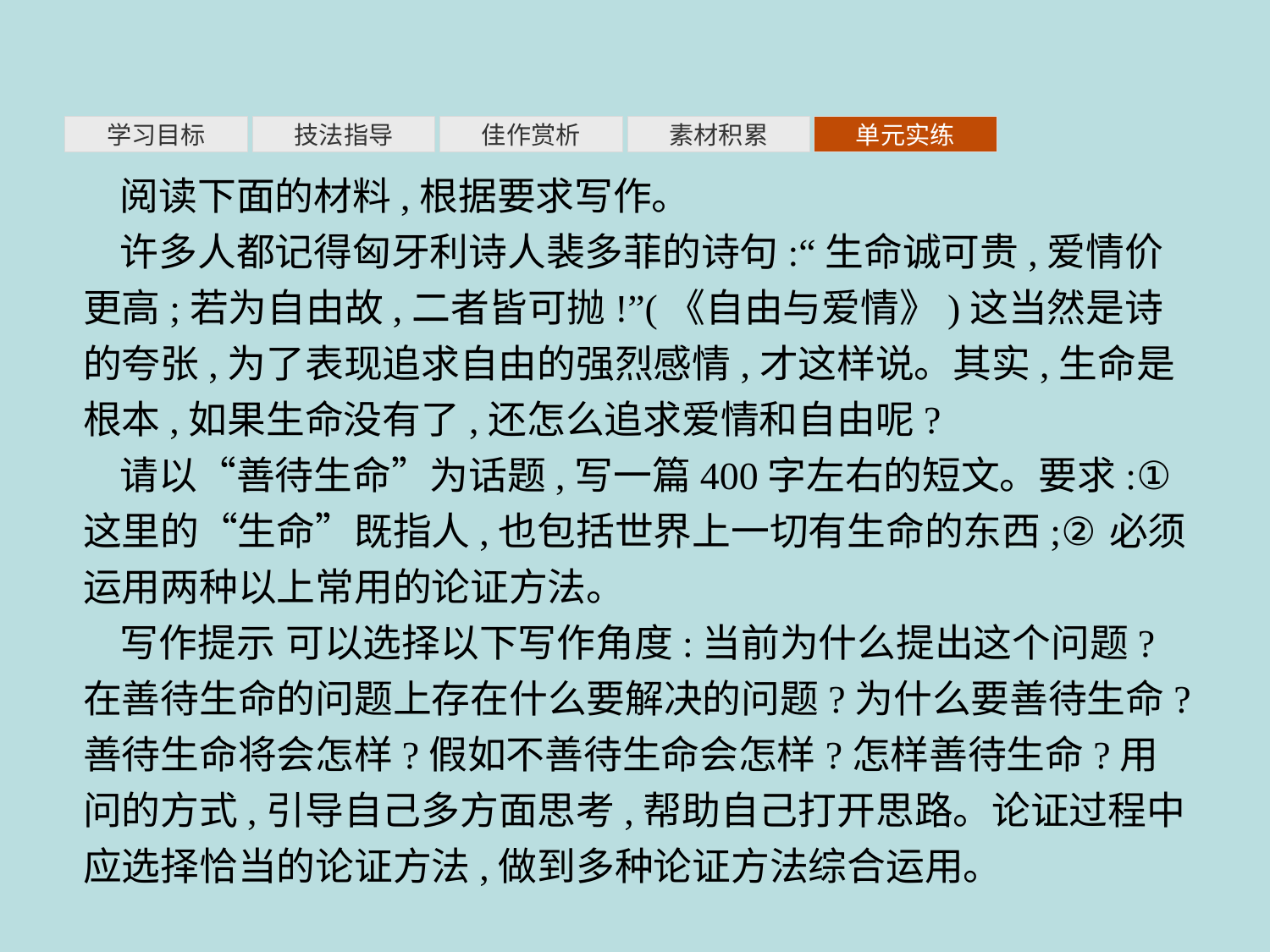

素材积累
学习目标
技法指导
佳作赏析
单元实练
阅读下面的材料,根据要求写作。
许多人都记得匈牙利诗人裴多菲的诗句:“生命诚可贵,爱情价更高;若为自由故,二者皆可抛!”(《自由与爱情》)这当然是诗的夸张,为了表现追求自由的强烈感情,才这样说。其实,生命是根本,如果生命没有了,还怎么追求爱情和自由呢?
请以“善待生命”为话题,写一篇400字左右的短文。要求:①这里的“生命”既指人,也包括世界上一切有生命的东西;②必须运用两种以上常用的论证方法。
写作提示 可以选择以下写作角度:当前为什么提出这个问题?在善待生命的问题上存在什么要解决的问题?为什么要善待生命?善待生命将会怎样?假如不善待生命会怎样?怎样善待生命?用问的方式,引导自己多方面思考,帮助自己打开思路。论证过程中应选择恰当的论证方法,做到多种论证方法综合运用。